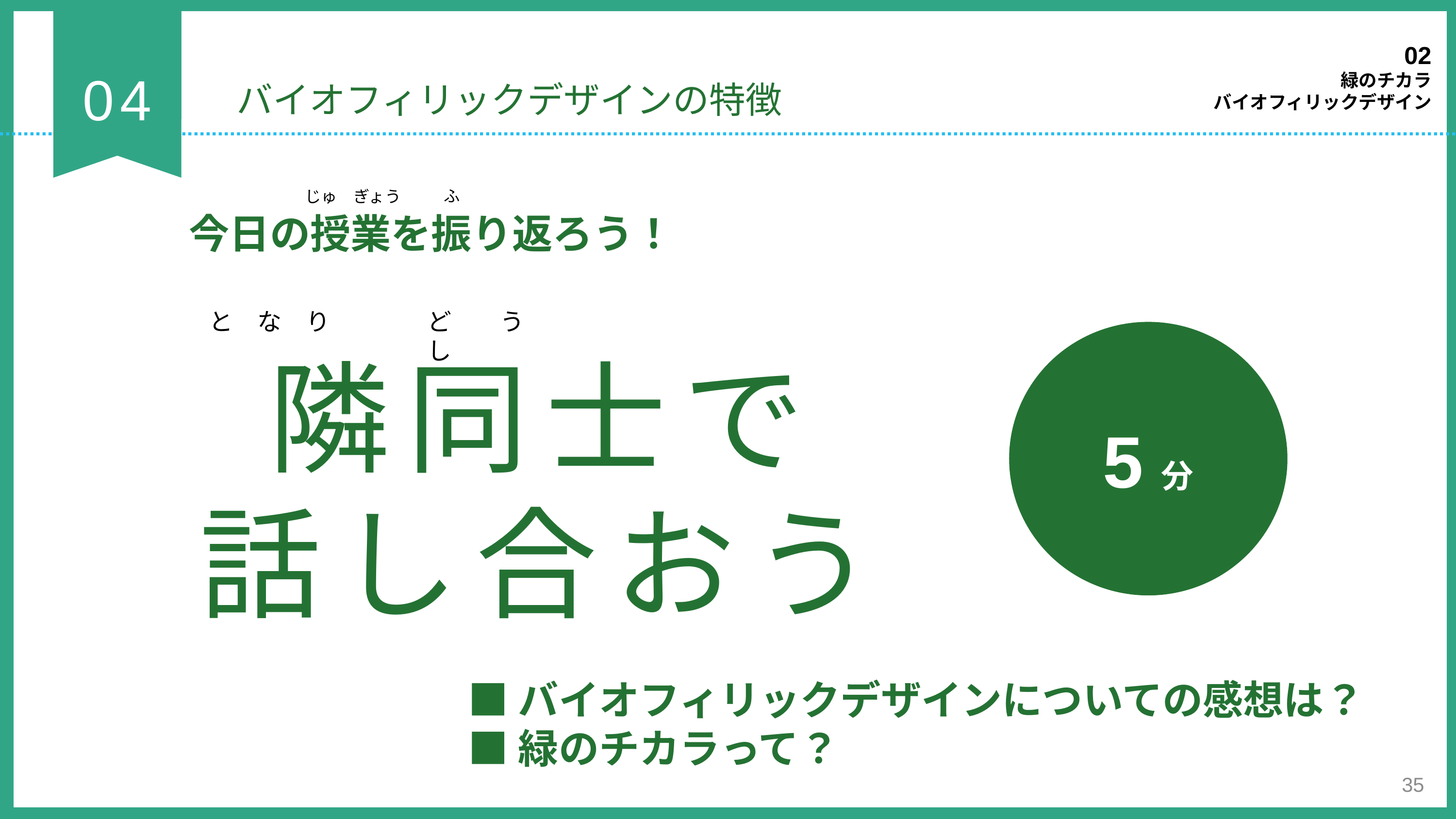

02
緑のチカラ
バイオフィリックデザイン
04
バイオフィリックデザインの特徴

ふ
じゅ　ぎょう
今日の授業を振り返ろう！
と　な　り　　　　ど　　う　　　　　　し
5分
隣同士で
話し合おう
■バイオフィリックデザインについての感想は？
■緑のチカラって？
35